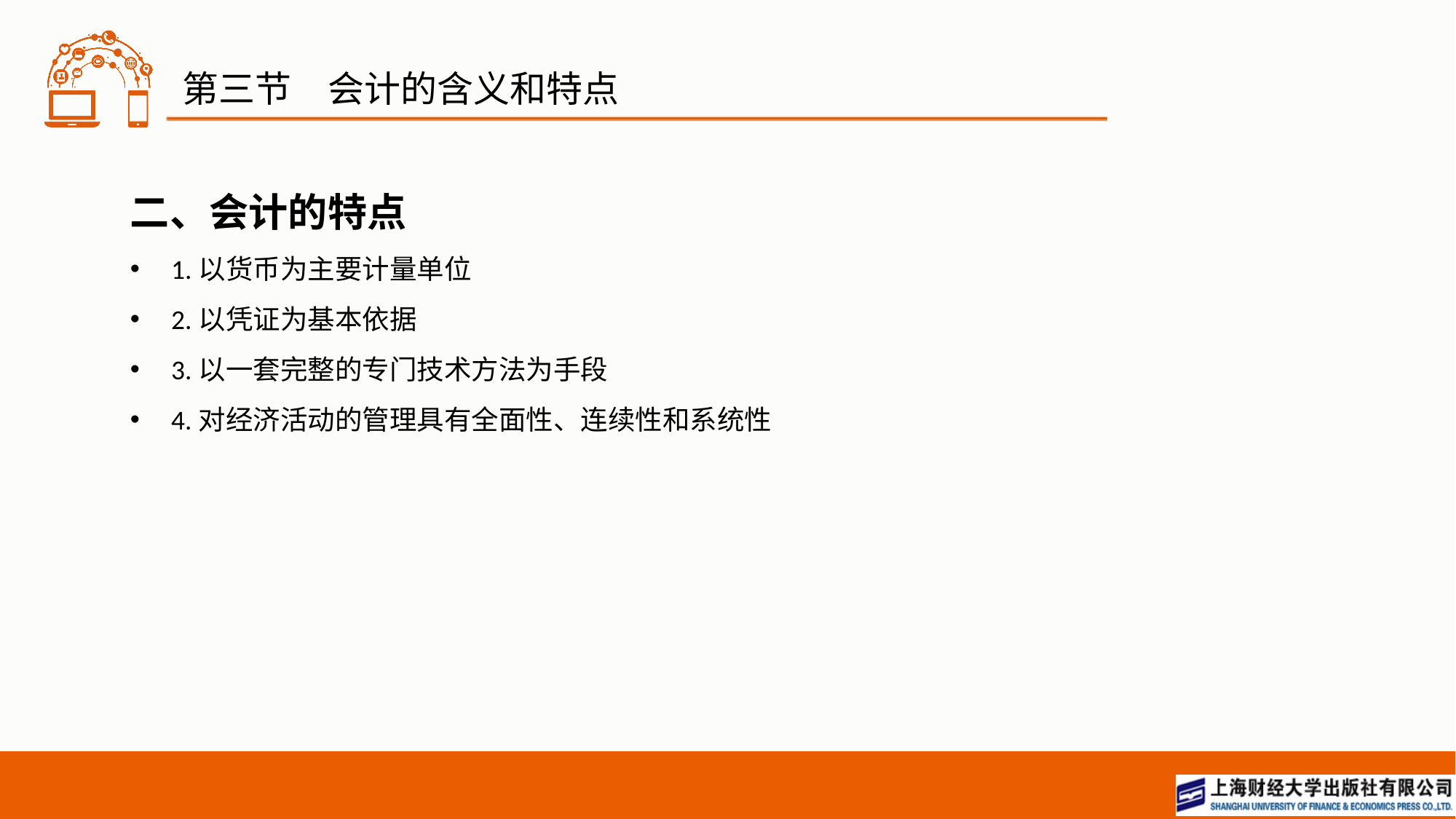

# 第三节　会计的含义和特点
二、会计的特点
1.以货币为主要计量单位
2.以凭证为基本依据
3.以一套完整的专门技术方法为手段
4.对经济活动的管理具有全面性、连续性和系统性